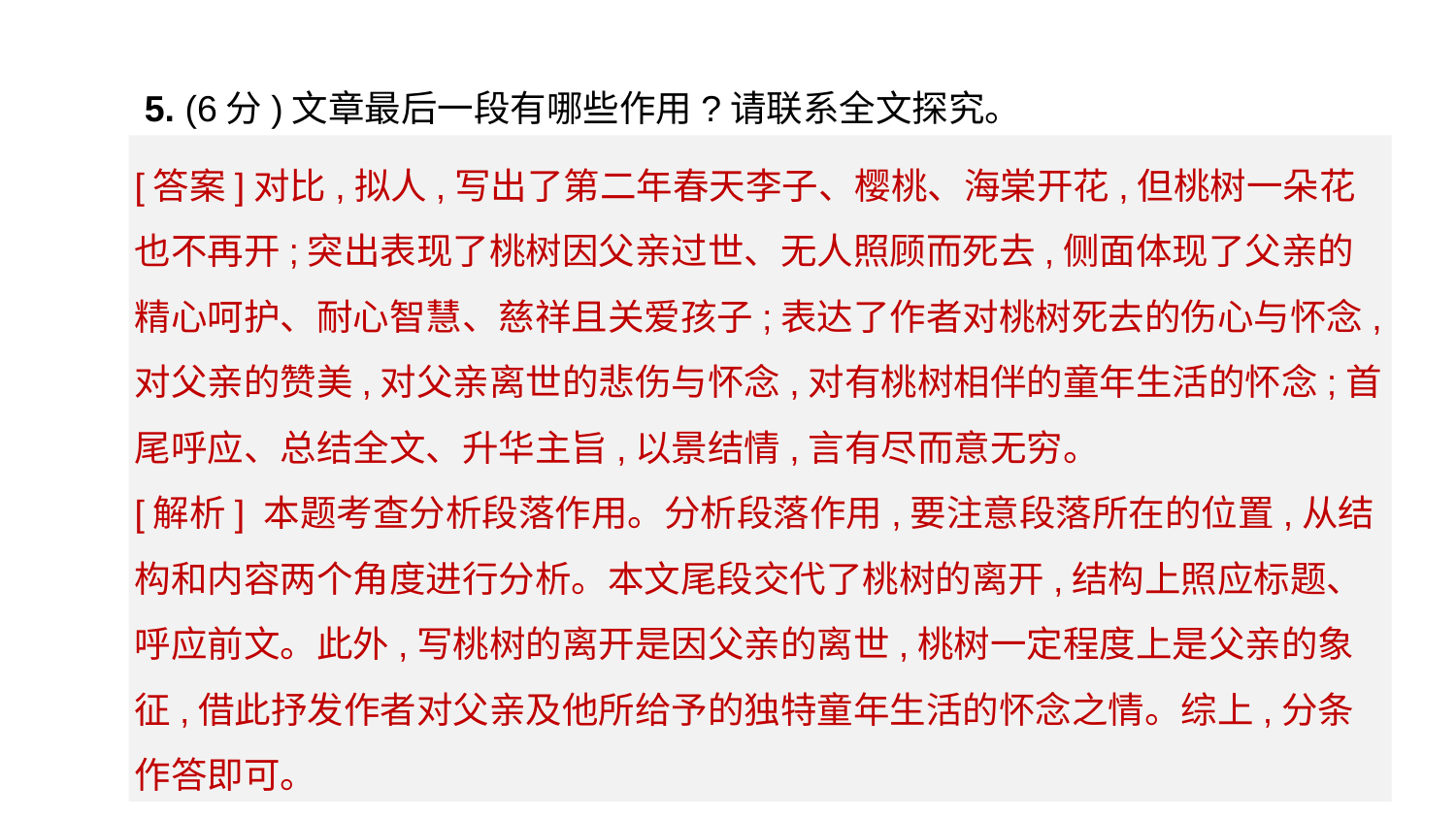

5. (6分)文章最后一段有哪些作用?请联系全文探究。
[答案]对比,拟人,写出了第二年春天李子、樱桃、海棠开花,但桃树一朵花也不再开;突出表现了桃树因父亲过世、无人照顾而死去,侧面体现了父亲的精心呵护、耐心智慧、慈祥且关爱孩子;表达了作者对桃树死去的伤心与怀念,对父亲的赞美,对父亲离世的悲伤与怀念,对有桃树相伴的童年生活的怀念;首尾呼应、总结全文、升华主旨,以景结情,言有尽而意无穷。
[解析] 本题考查分析段落作用。分析段落作用,要注意段落所在的位置,从结构和内容两个角度进行分析。本文尾段交代了桃树的离开,结构上照应标题、呼应前文。此外,写桃树的离开是因父亲的离世,桃树一定程度上是父亲的象征,借此抒发作者对父亲及他所给予的独特童年生活的怀念之情。综上,分条作答即可。